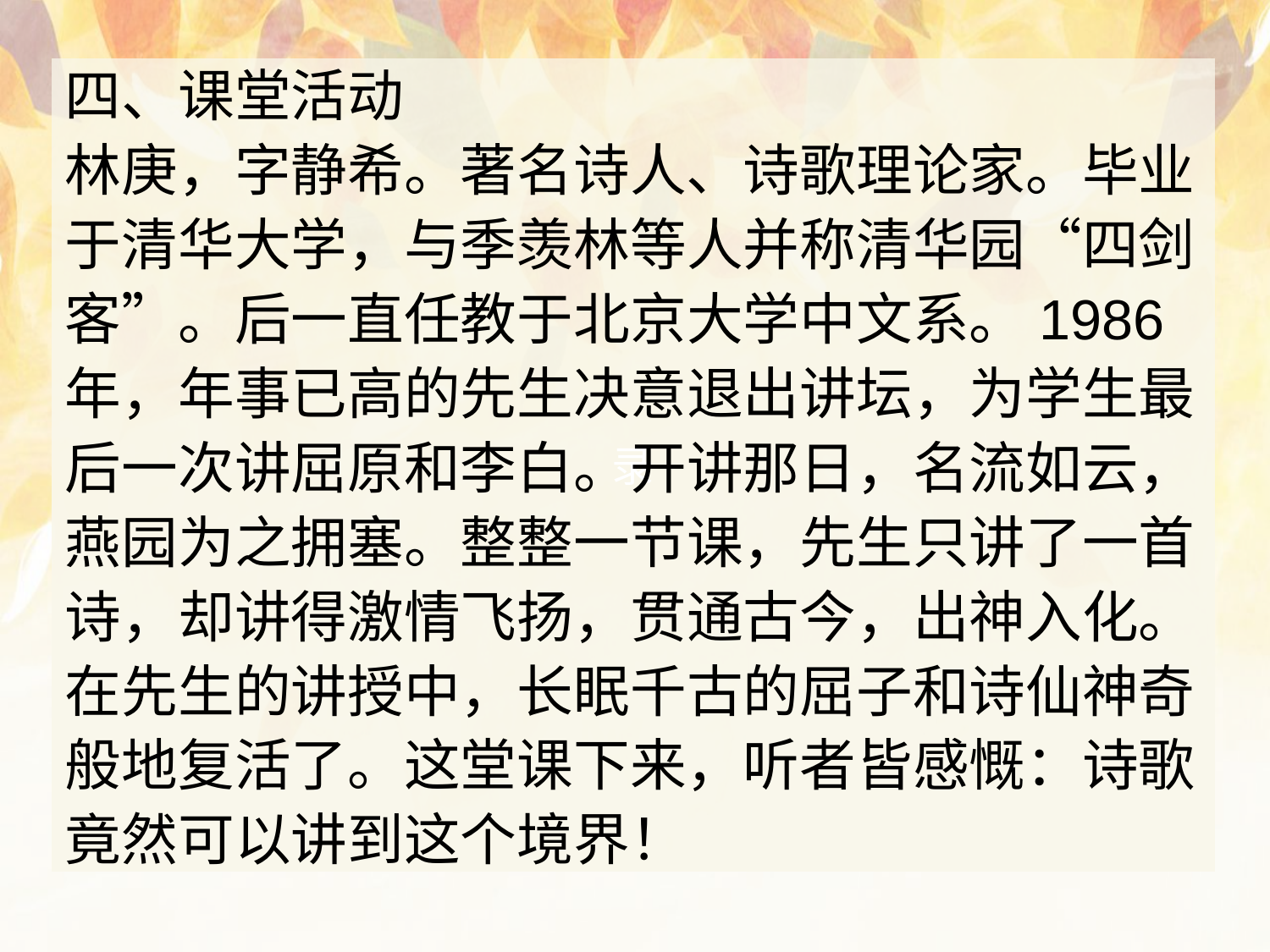

# 四、课堂活动 林庚，字静希。著名诗人、诗歌理论家。毕业于清华大学，与季羡林等人并称清华园“四剑客”。后一直任教于北京大学中文系。1986年，年事已高的先生决意退出讲坛，为学生最后一次讲屈原和李白。开讲那日，名流如云，燕园为之拥塞。整整一节课，先生只讲了一首诗，却讲得激情飞扬，贯通古今，出神入化。在先生的讲授中，长眠千古的屈子和诗仙神奇般地复活了。这堂课下来，听者皆感慨：诗歌竟然可以讲到这个境界！